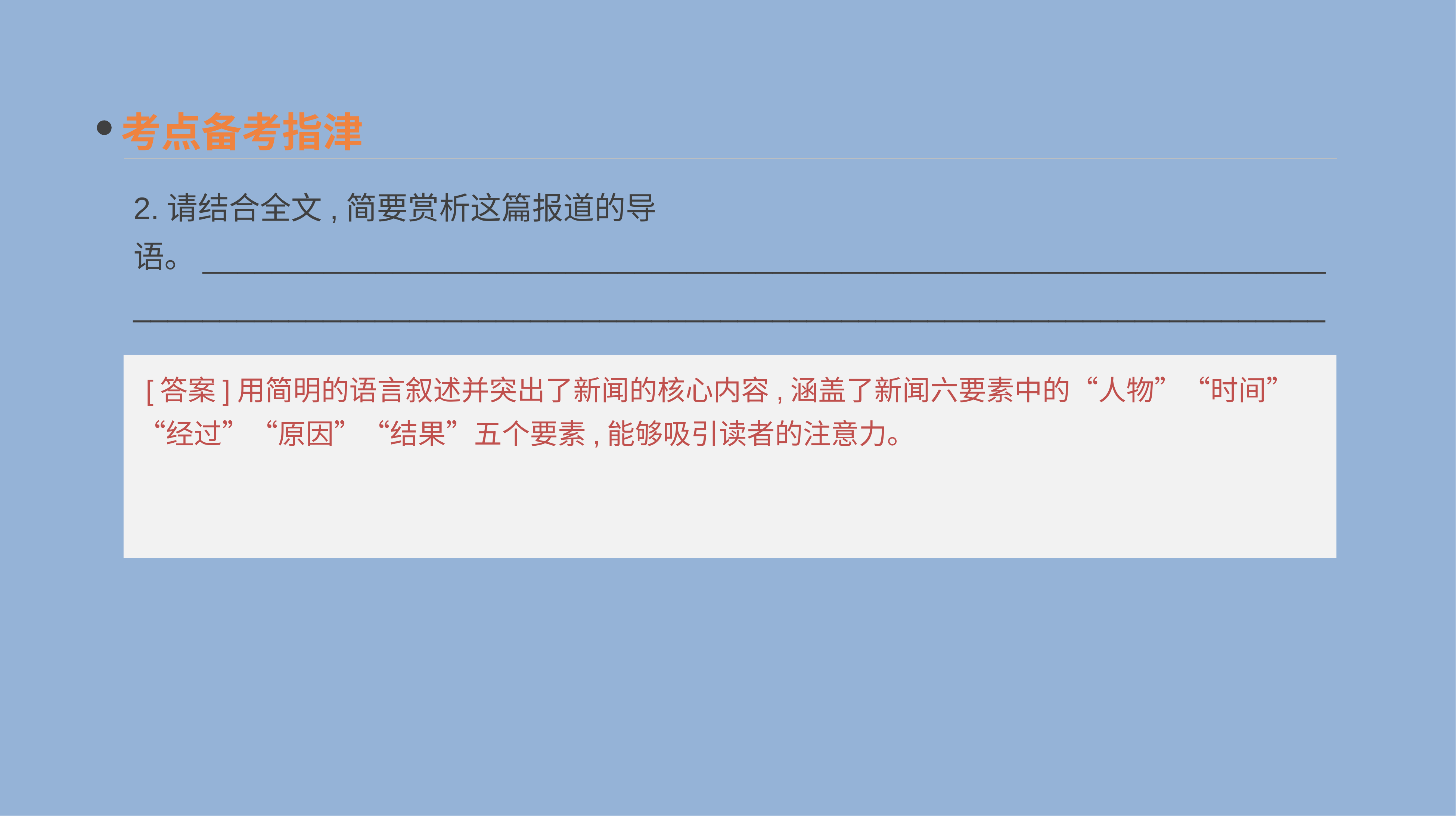

考点备考指津

2.请结合全文,简要赏析这篇报道的导语。__________________________________________________________________________________________________________________________________________________________________________

 [答案]用简明的语言叙述并突出了新闻的核心内容,涵盖了新闻六要素中的“人物”“时间”“经过”“原因”“结果”五个要素,能够吸引读者的注意力。